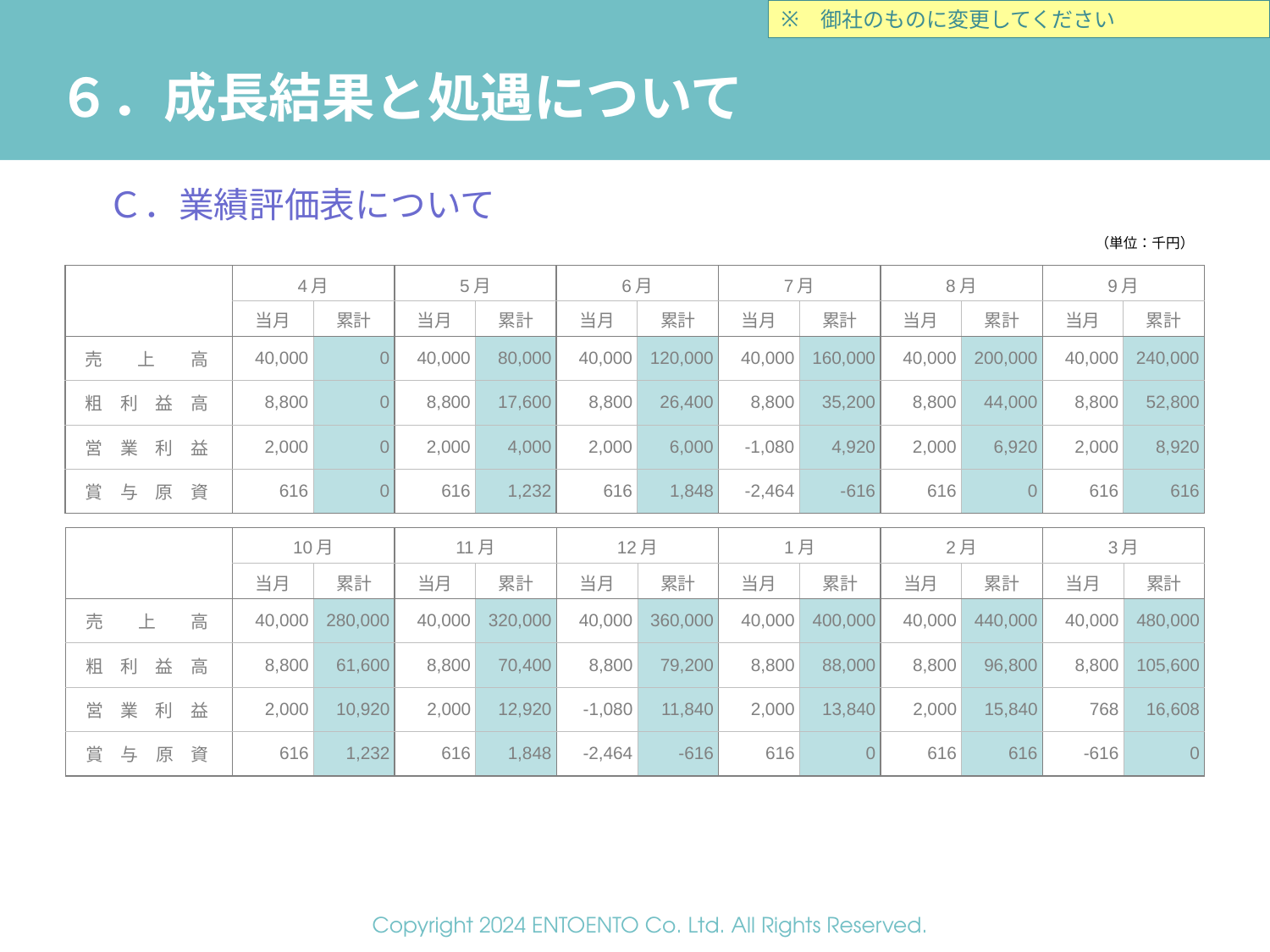

御社のものに変更してください
# ６．成長結果と処遇について
Ｃ．業績評価表について
（単位：千円）
|  | 4月 |  | 5月 |  | 6月 |  | 7月 |  | 8月 |  | 9月 |  |
| --- | --- | --- | --- | --- | --- | --- | --- | --- | --- | --- | --- | --- |
|  | 当月 | 累計 | 当月 | 累計 | 当月 | 累計 | 当月 | 累計 | 当月 | 累計 | 当月 | 累計 |
| 売　　上　　高 | 40,000 | 0 | 40,000 | 80,000 | 40,000 | 120,000 | 40,000 | 160,000 | 40,000 | 200,000 | 40,000 | 240,000 |
| 粗　利　益　高 | 8,800 | 0 | 8,800 | 17,600 | 8,800 | 26,400 | 8,800 | 35,200 | 8,800 | 44,000 | 8,800 | 52,800 |
| 営　業　利　益 | 2,000 | 0 | 2,000 | 4,000 | 2,000 | 6,000 | -1,080 | 4,920 | 2,000 | 6,920 | 2,000 | 8,920 |
| 賞　与　原　資 | 616 | 0 | 616 | 1,232 | 616 | 1,848 | -2,464 | -616 | 616 | 0 | 616 | 616 |
|  | 10月 |  | 11月 |  | 12月 |  | 1月 |  | 2月 |  | 3月 |  |
| --- | --- | --- | --- | --- | --- | --- | --- | --- | --- | --- | --- | --- |
|  | 当月 | 累計 | 当月 | 累計 | 当月 | 累計 | 当月 | 累計 | 当月 | 累計 | 当月 | 累計 |
| 売　　上　　高 | 40,000 | 280,000 | 40,000 | 320,000 | 40,000 | 360,000 | 40,000 | 400,000 | 40,000 | 440,000 | 40,000 | 480,000 |
| 粗　利　益　高 | 8,800 | 61,600 | 8,800 | 70,400 | 8,800 | 79,200 | 8,800 | 88,000 | 8,800 | 96,800 | 8,800 | 105,600 |
| 営　業　利　益 | 2,000 | 10,920 | 2,000 | 12,920 | -1,080 | 11,840 | 2,000 | 13,840 | 2,000 | 15,840 | 768 | 16,608 |
| 賞　与　原　資 | 616 | 1,232 | 616 | 1,848 | -2,464 | -616 | 616 | 0 | 616 | 616 | -616 | 0 |
Copyright 2024 ENTOENTO Co. Ltd. All Rights Reserved.